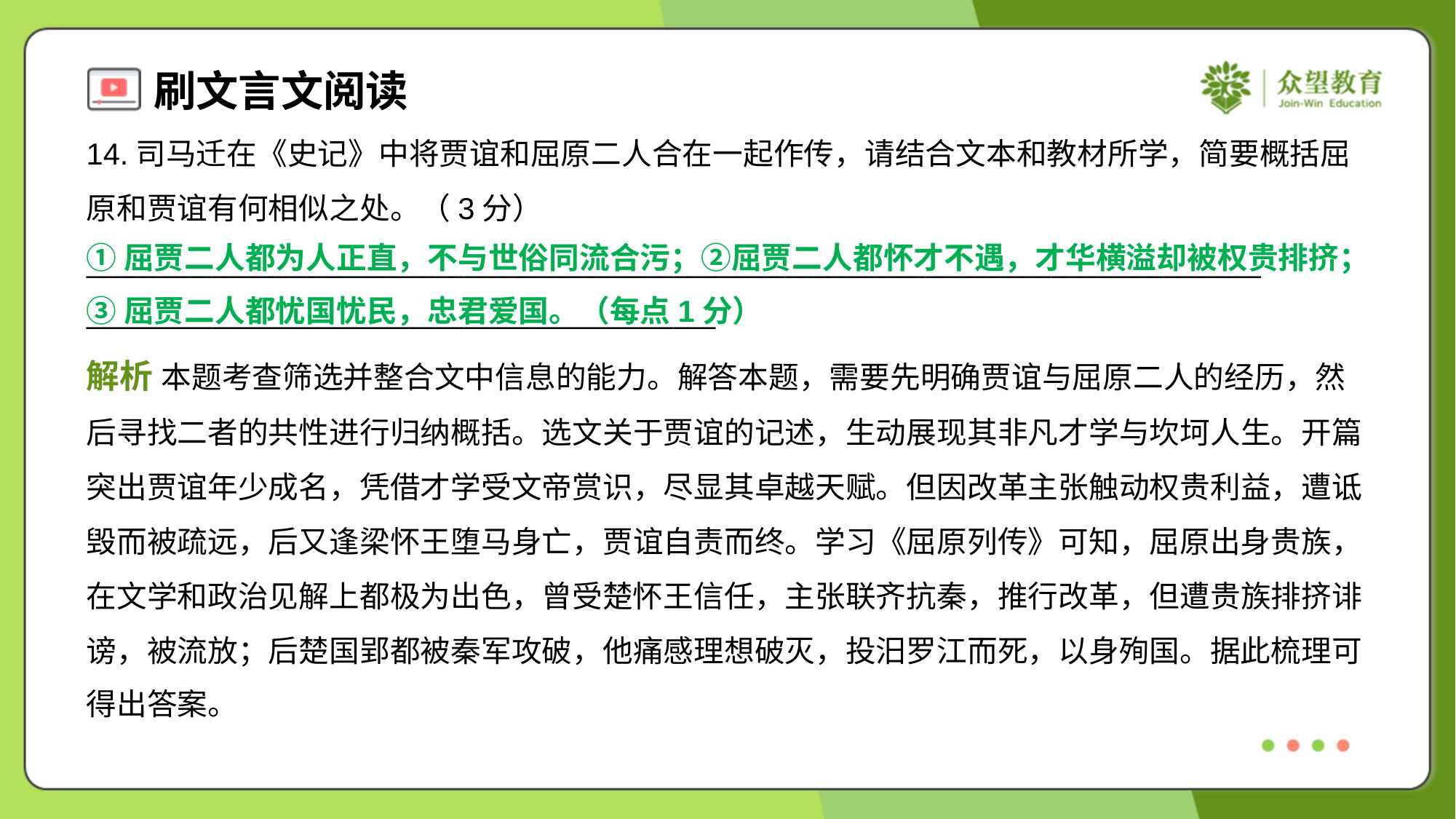

14.司马迁在《史记》中将贾谊和屈原二人合在一起作传，请结合文本和教材所学，简要概括屈
原和贾谊有何相似之处。（3分）
____________________________________________________________________________________
_____________________________________________
①屈贾二人都为人正直，不与世俗同流合污；②屈贾二人都怀才不遇，才华横溢却被权贵排挤；
③屈贾二人都忧国忧民，忠君爱国。（每点1分）
解析 本题考查筛选并整合文中信息的能力。解答本题，需要先明确贾谊与屈原二人的经历，然
后寻找二者的共性进行归纳概括。选文关于贾谊的记述，生动展现其非凡才学与坎坷人生。开篇
突出贾谊年少成名，凭借才学受文帝赏识，尽显其卓越天赋。但因改革主张触动权贵利益，遭诋
毁而被疏远，后又逢梁怀王堕马身亡，贾谊自责而终。学习《屈原列传》可知，屈原出身贵族，
在文学和政治见解上都极为出色，曾受楚怀王信任，主张联齐抗秦，推行改革，但遭贵族排挤诽
谤，被流放；后楚国郢都被秦军攻破，他痛感理想破灭，投汨罗江而死，以身殉国。据此梳理可
得出答案。